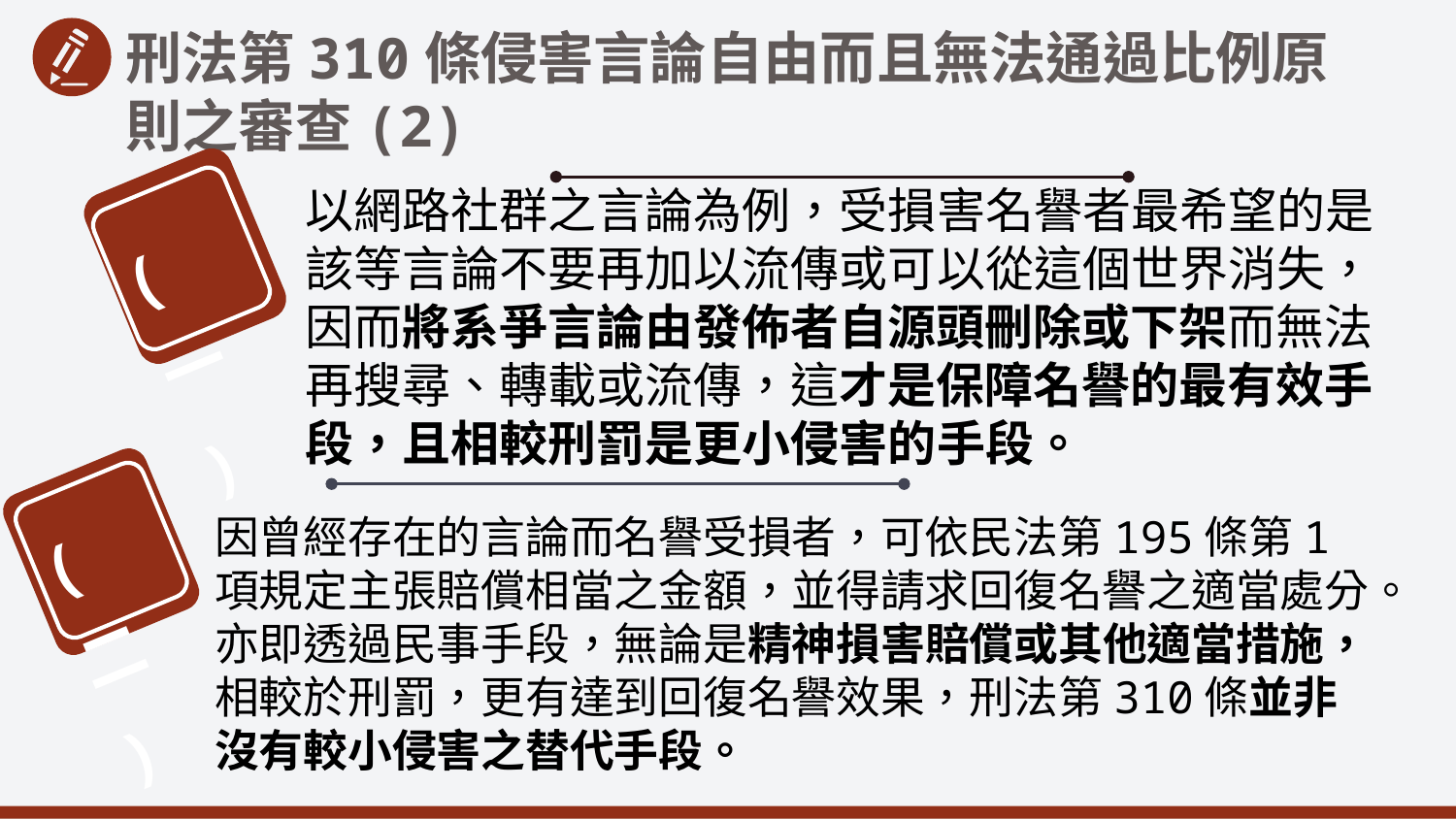

刑法第310條侵害言論自由而且無法通過比例原則之審查(2)

以網路社群之言論為例，受損害名譽者最希望的是該等言論不要再加以流傳或可以從這個世界消失，因而將系爭言論由發佈者自源頭刪除或下架而無法再搜尋、轉載或流傳，這才是保障名譽的最有效手段，且相較刑罰是更小侵害的手段。
(一)

(二)
因曾經存在的言論而名譽受損者，可依民法第195條第1項規定主張賠償相當之金額，並得請求回復名譽之適當處分。亦即透過民事手段，無論是精神損害賠償或其他適當措施，相較於刑罰，更有達到回復名譽效果，刑法第310條並非沒有較小侵害之替代手段。